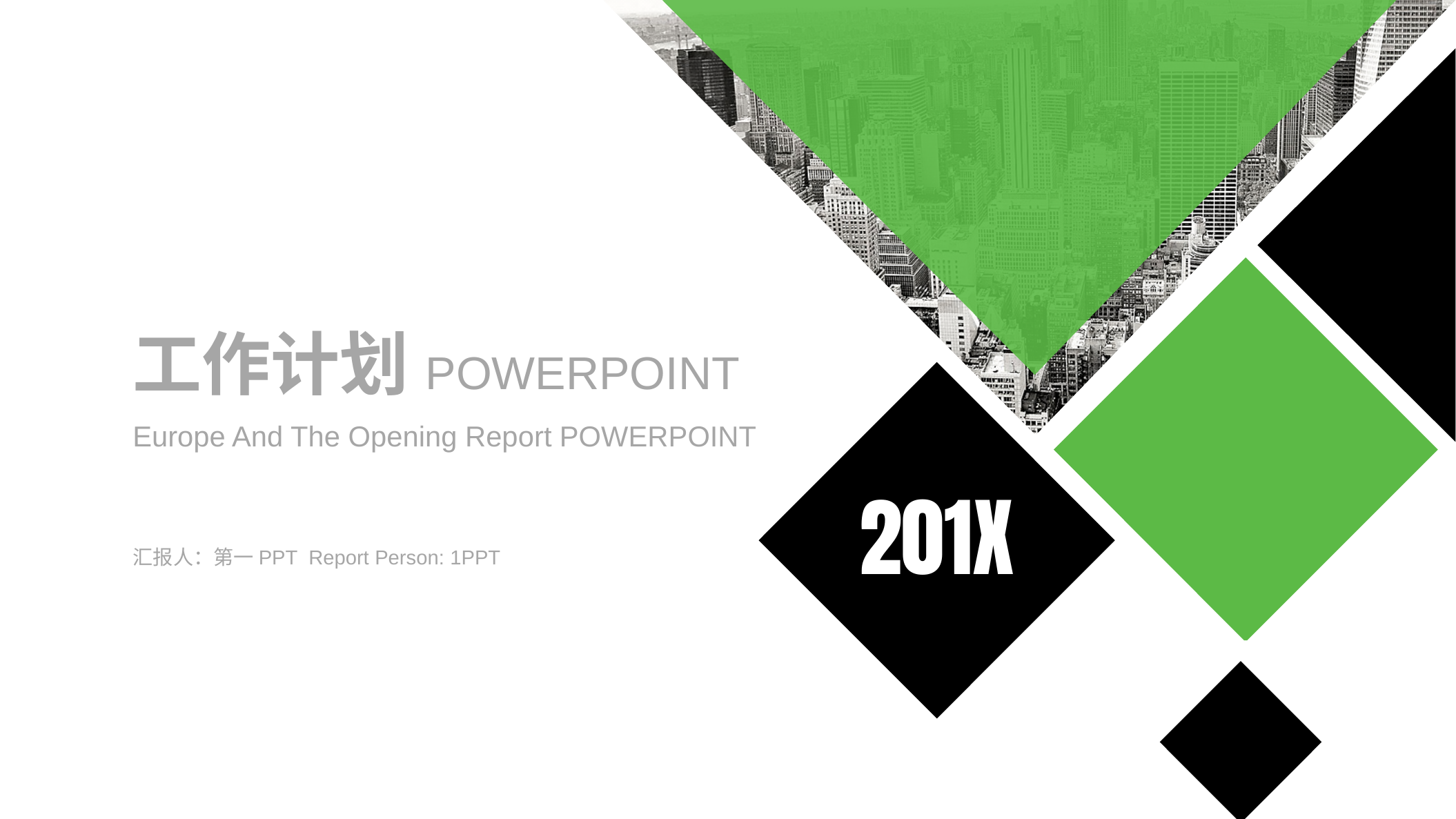

工作计划POWERPOINT

Europe And The Opening Report POWERPOINT
201X
汇报人：第一PPT  Report Person: 1PPT